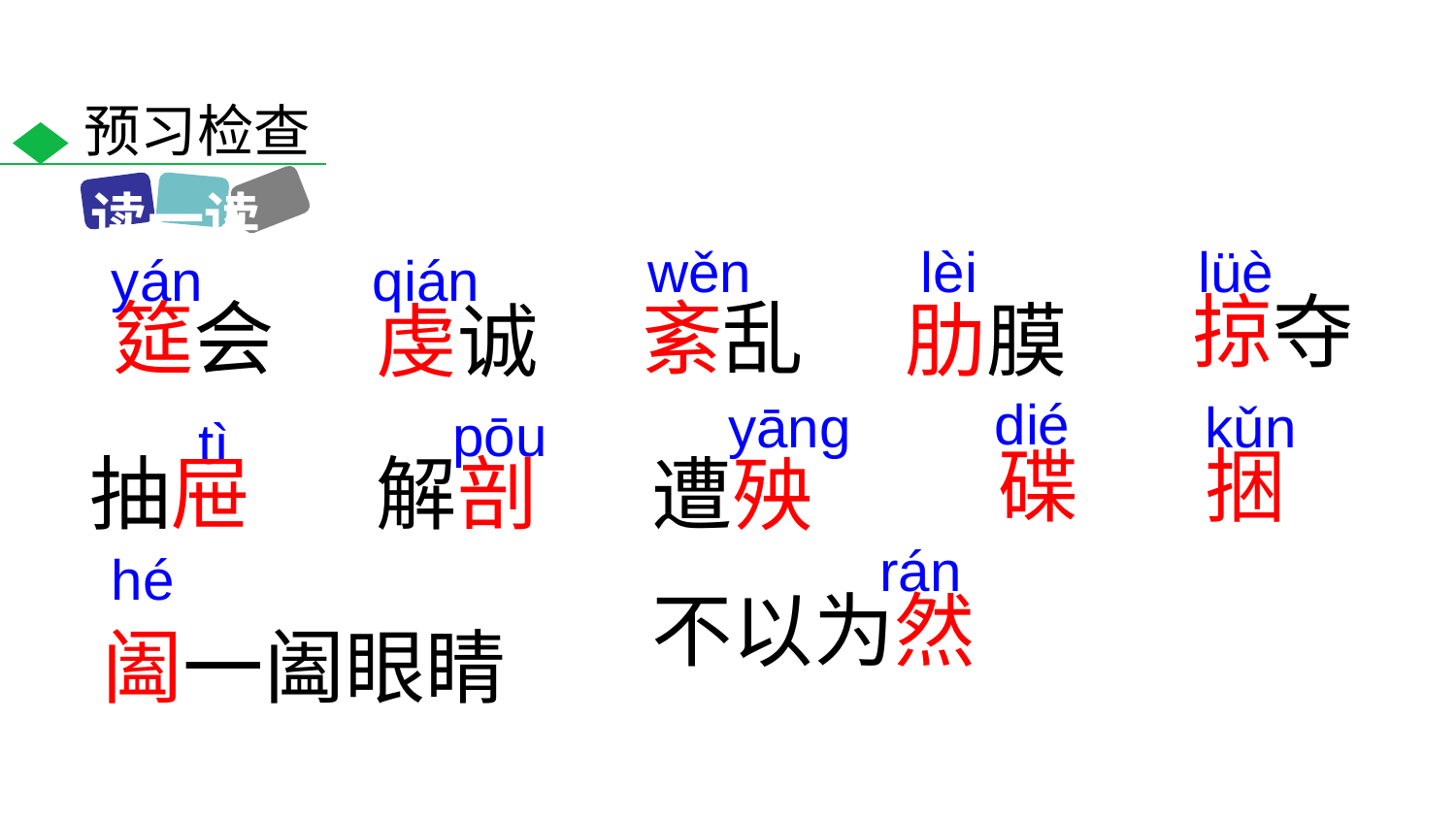

预习检查

读一读

wěn
lèi
lüè
yán
qián
掠夺
筵会
紊乱
肋膜
虔诚
dié
yāng
kǔn
pōu
tì
碟
捆
解剖
抽屉
遭殃
rán
hé
阖一阖眼睛
不以为然